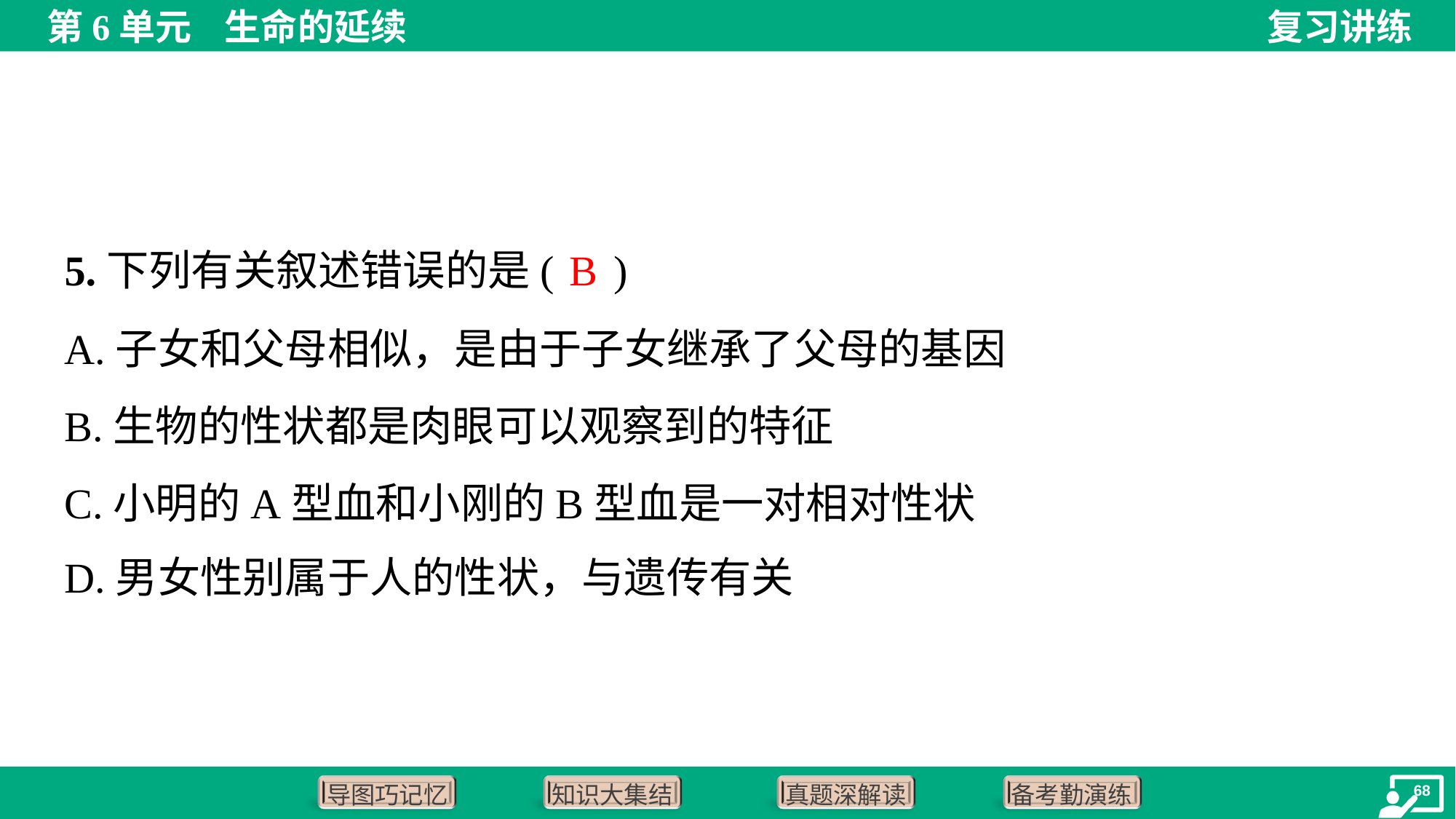

B
5.下列有关叙述错误的是(     )
A.子女和父母相似，是由于子女继承了父母的基因
B.生物的性状都是肉眼可以观察到的特征
C.小明的A型血和小刚的B型血是一对相对性状
D.男女性别属于人的性状，与遗传有关